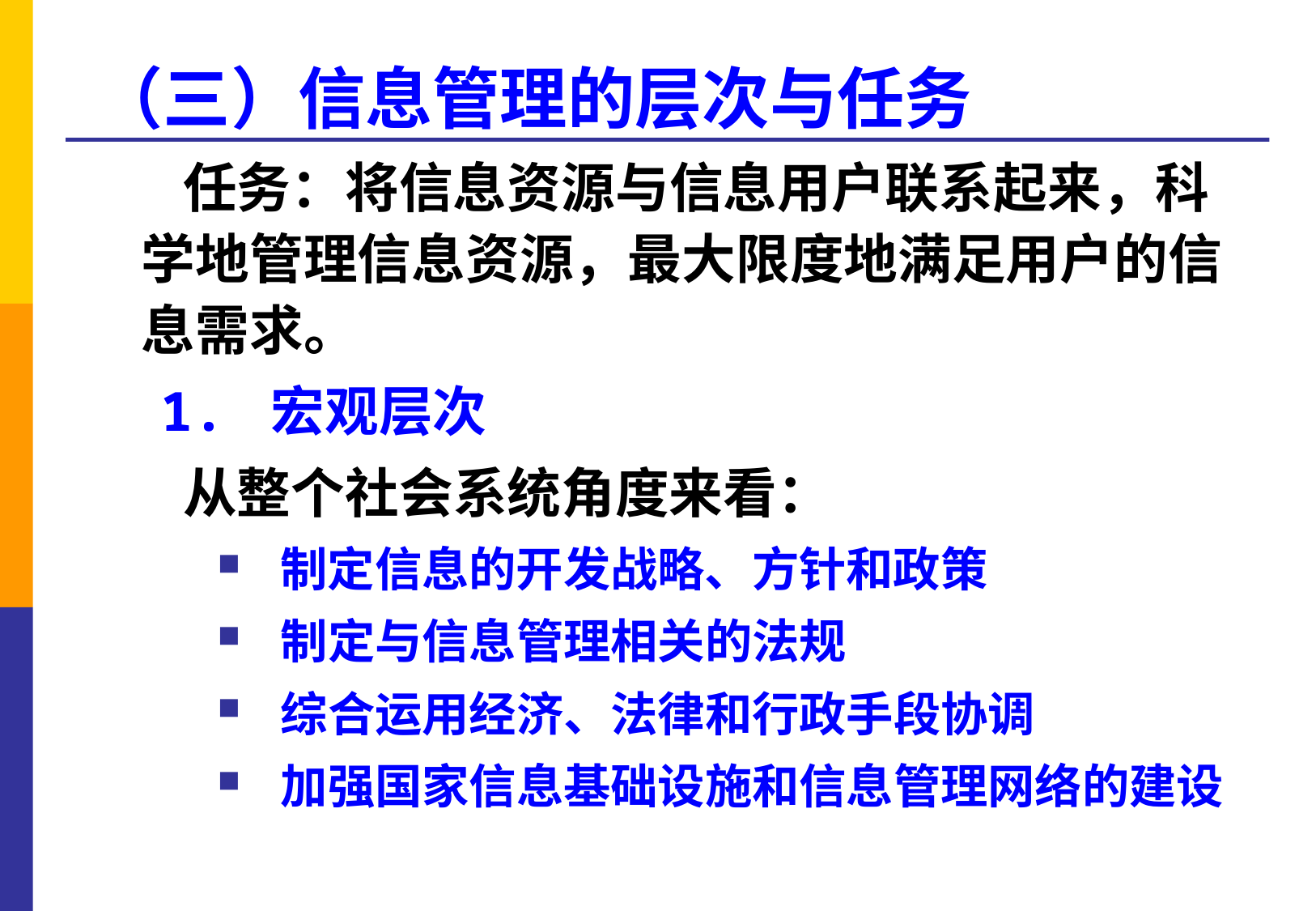

（三）信息管理的层次与任务
      任务：将信息资源与信息用户联系起来，科学地管理信息资源，最大限度地满足用户的信息需求。
  1. 宏观层次
      从整个社会系统角度来看：
  制定信息的开发战略、方针和政策
  制定与信息管理相关的法规
  综合运用经济、法律和行政手段协调
  加强国家信息基础设施和信息管理网络的建设